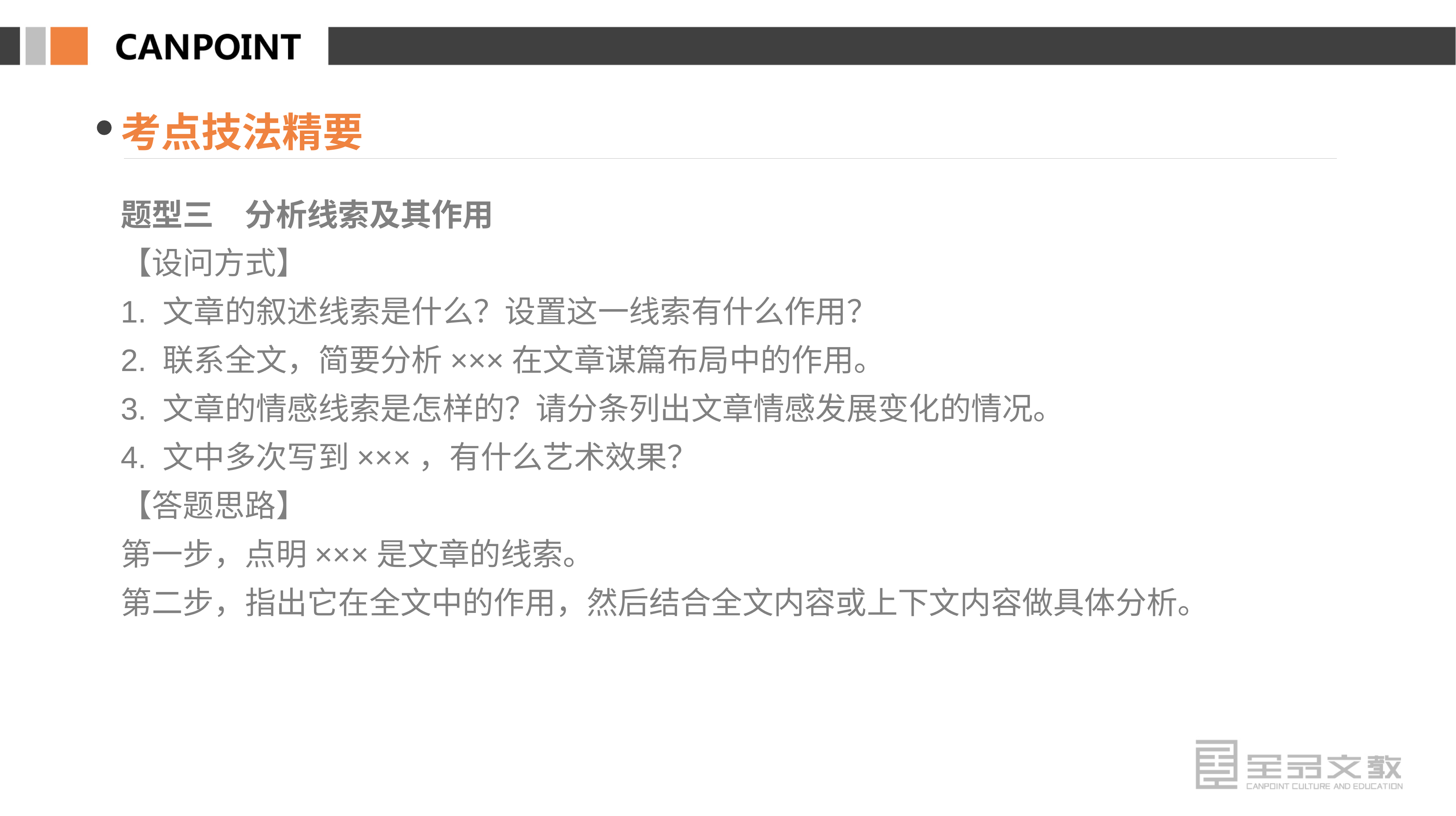

考点技法精要

题型三　分析线索及其作用
【设问方式】
1. 文章的叙述线索是什么？设置这一线索有什么作用？
2. 联系全文，简要分析×××在文章谋篇布局中的作用。
3. 文章的情感线索是怎样的？请分条列出文章情感发展变化的情况。
4. 文中多次写到×××，有什么艺术效果？
【答题思路】
第一步，点明×××是文章的线索。
第二步，指出它在全文中的作用，然后结合全文内容或上下文内容做具体分析。